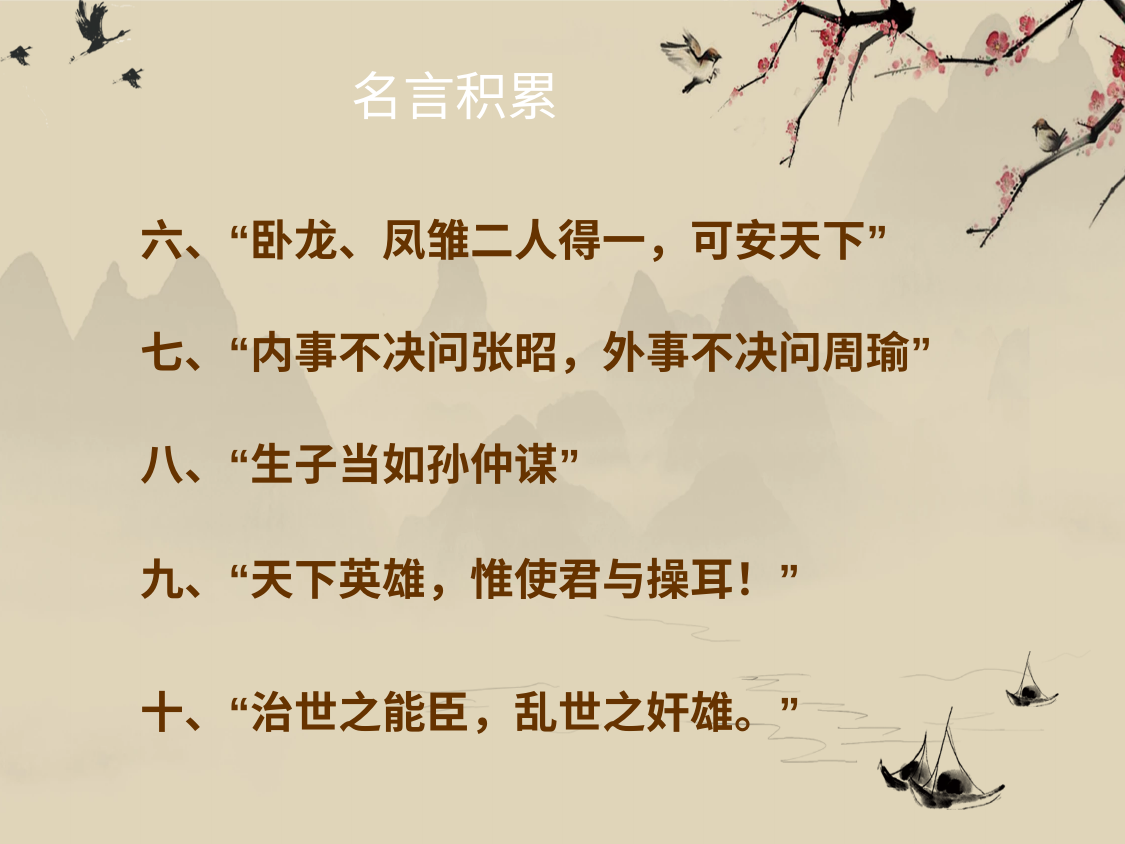

# 名言积累
六、“卧龙、凤雏二人得一，可安天下”
七、“内事不决问张昭，外事不决问周瑜” 八、“生子当如孙仲谋”

九、“天下英雄，惟使君与操耳！”

十、“治世之能臣，乱世之奸雄。”